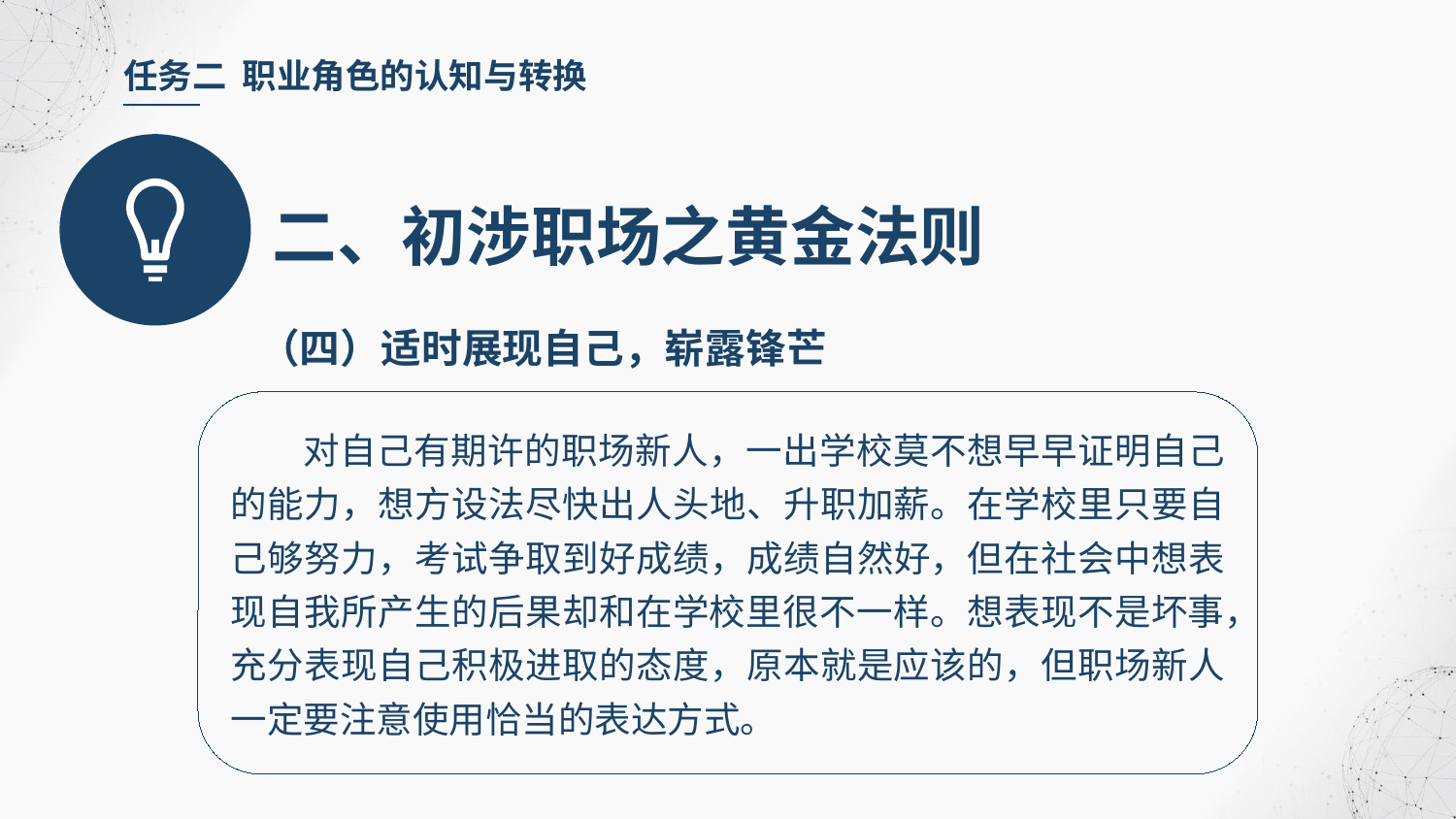

任务二  职业角色的认知与转换

二、初涉职场之黄金法则
（四）适时展现自己，崭露锋芒
对自己有期许的职场新人，一出学校莫不想早早证明自己的能力，想方设法尽快出人头地、升职加薪。在学校里只要自己够努力，考试争取到好成绩，成绩自然好，但在社会中想表现自我所产生的后果却和在学校里很不一样。想表现不是坏事，充分表现自己积极进取的态度，原本就是应该的，但职场新人一定要注意使用恰当的表达方式。